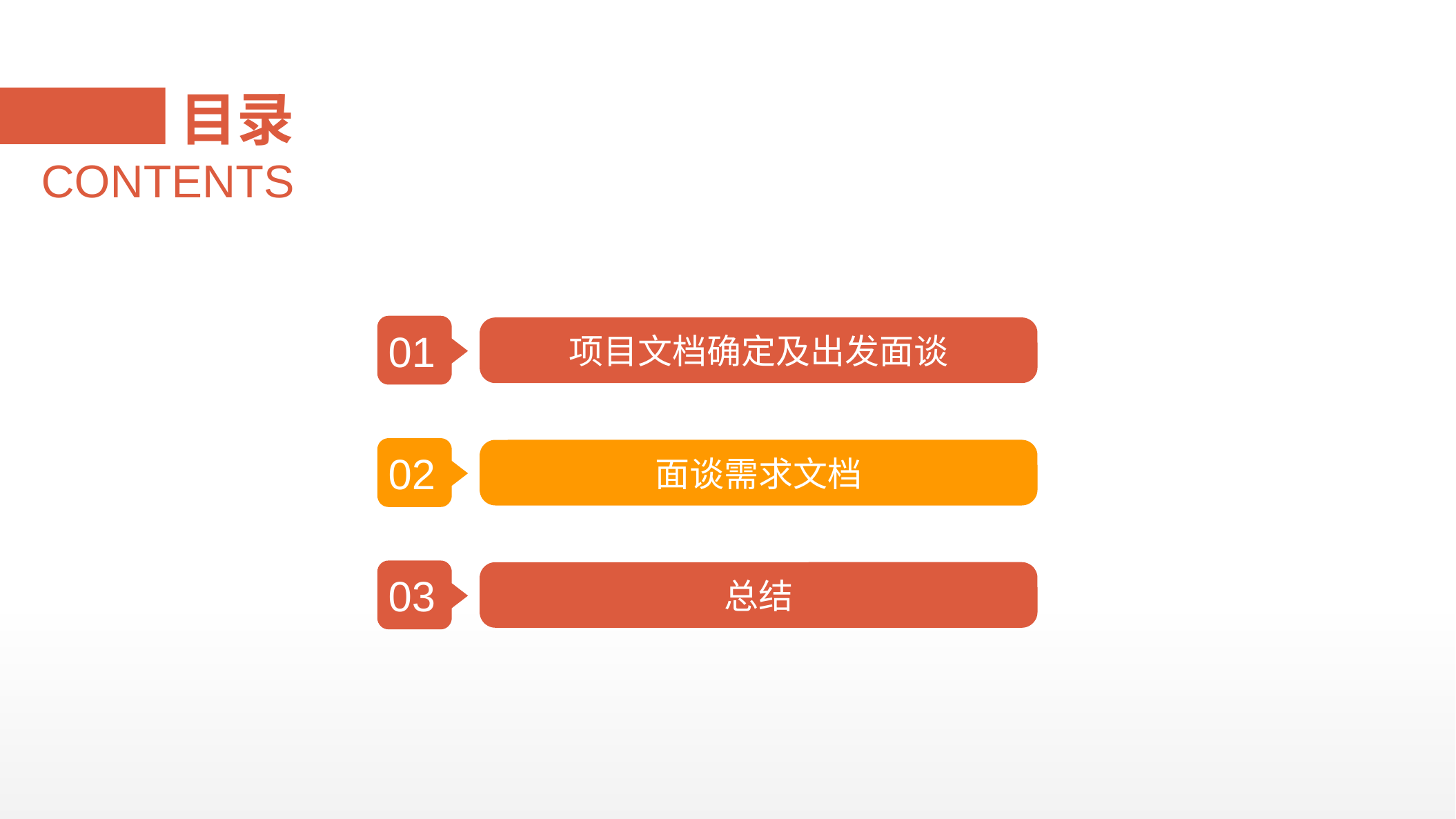

目录

CONTENTS
01
项目文档确定及出发面谈
02
面谈需求文档
03
总结